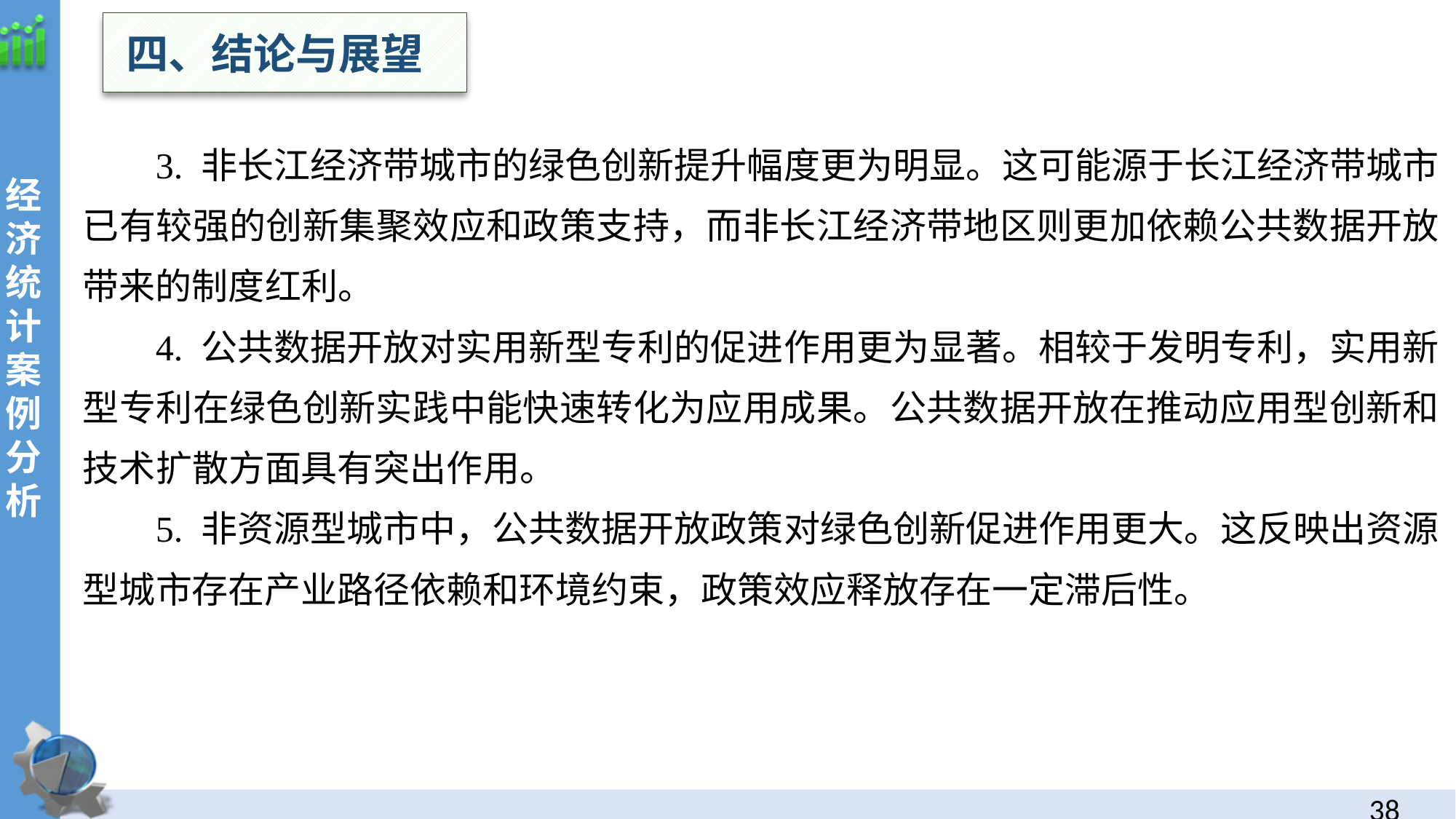

四、结论与展望

3. 非长江经济带城市的绿色创新提升幅度更为明显。这可能源于长江经济带城市已有较强的创新集聚效应和政策支持，而非长江经济带地区则更加依赖公共数据开放带来的制度红利。
4. 公共数据开放对实用新型专利的促进作用更为显著。相较于发明专利，实用新型专利在绿色创新实践中能快速转化为应用成果。公共数据开放在推动应用型创新和技术扩散方面具有突出作用。
5. 非资源型城市中，公共数据开放政策对绿色创新促进作用更大。这反映出资源型城市存在产业路径依赖和环境约束，政策效应释放存在一定滞后性。

经
济统计案例分析

38